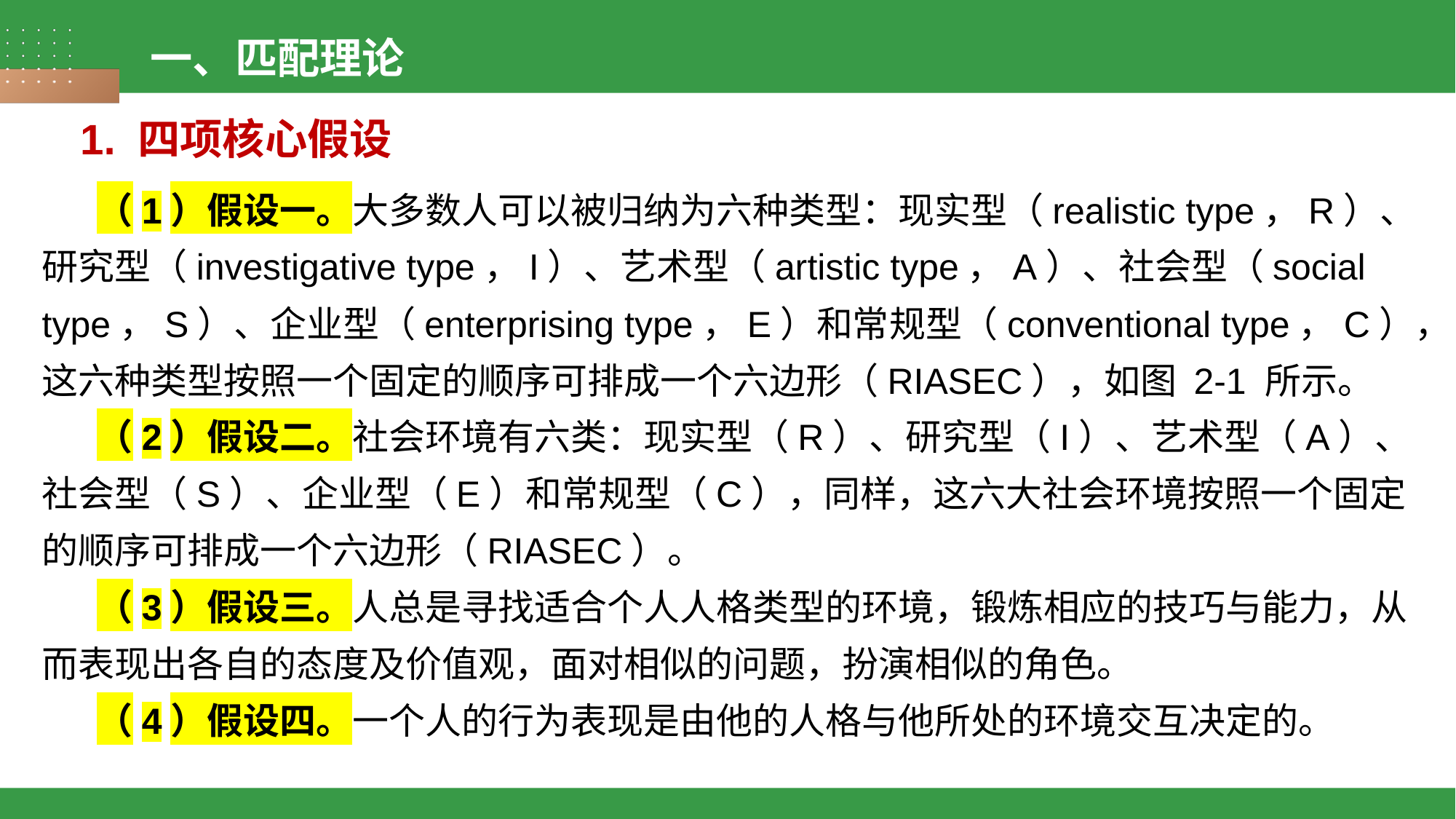

一、匹配理论
1. 四项核心假设
（1）假设一。大多数人可以被归纳为六种类型：现实型（realistic type，R）、研究型（investigative type，I）、艺术型（artistic type，A）、社会型（social type，S）、企业型（enterprising type，E）和常规型（conventional type，C），这六种类型按照一个固定的顺序可排成一个六边形（RIASEC），如图 2-1 所示。
（2）假设二。社会环境有六类：现实型（R）、研究型（I）、艺术型（A）、社会型（S）、企业型（E）和常规型（C），同样，这六大社会环境按照一个固定的顺序可排成一个六边形（RIASEC）。
（3）假设三。人总是寻找适合个人人格类型的环境，锻炼相应的技巧与能力，从而表现出各自的态度及价值观，面对相似的问题，扮演相似的角色。
（4）假设四。一个人的行为表现是由他的人格与他所处的环境交互决定的。